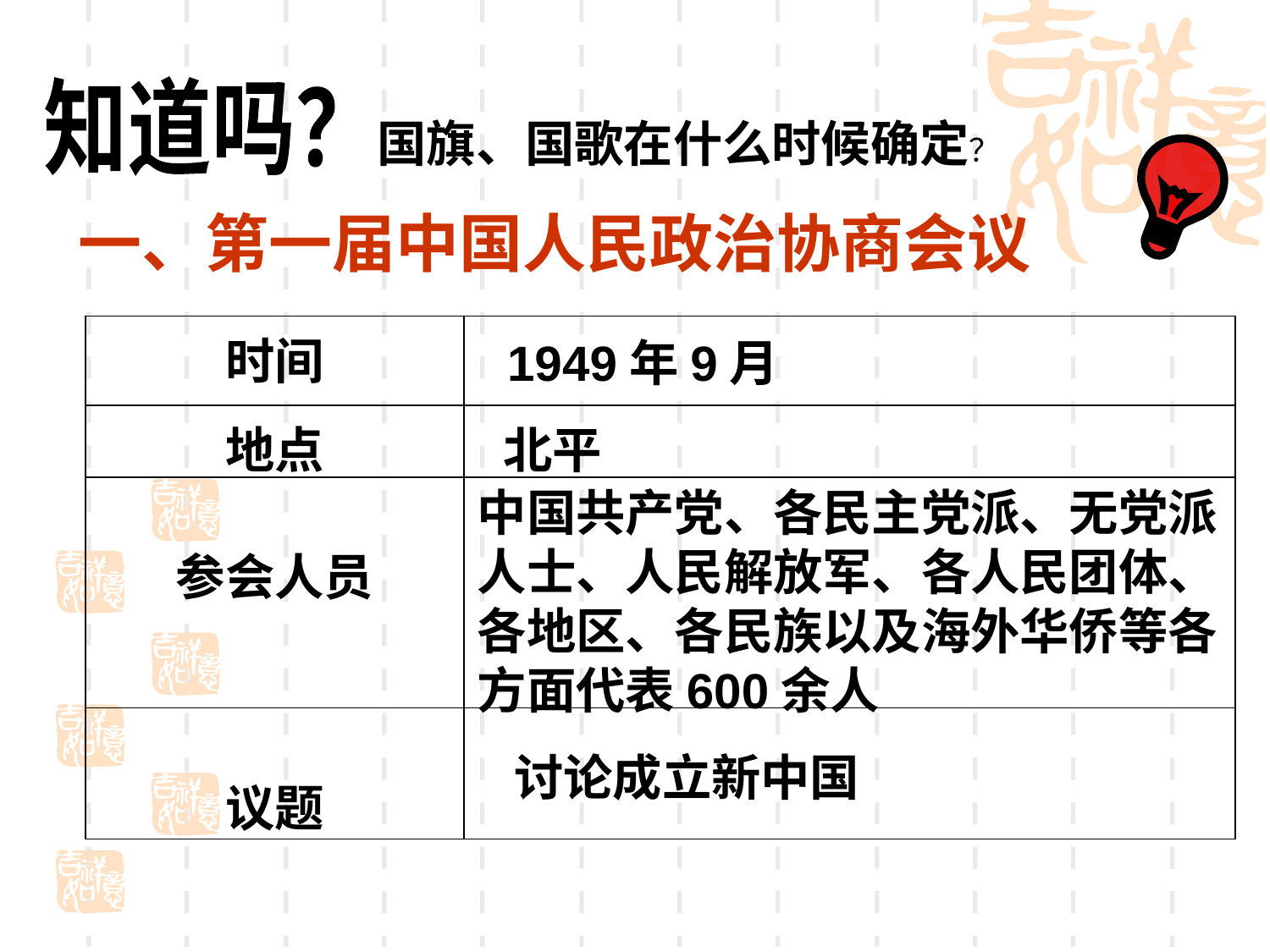

知道吗？
国旗、国歌在什么时候确定？

一、第一届中国人民政治协商会议
| 时间 |  |
| --- | --- |
| 地点 |  |
| 参会人员 |  |
| 议题 |  |
1949年9月
北平
中国共产党、各民主党派、无党派人士、人民解放军、各人民团体、各地区、各民族以及海外华侨等各方面代表600余人

讨论成立新中国